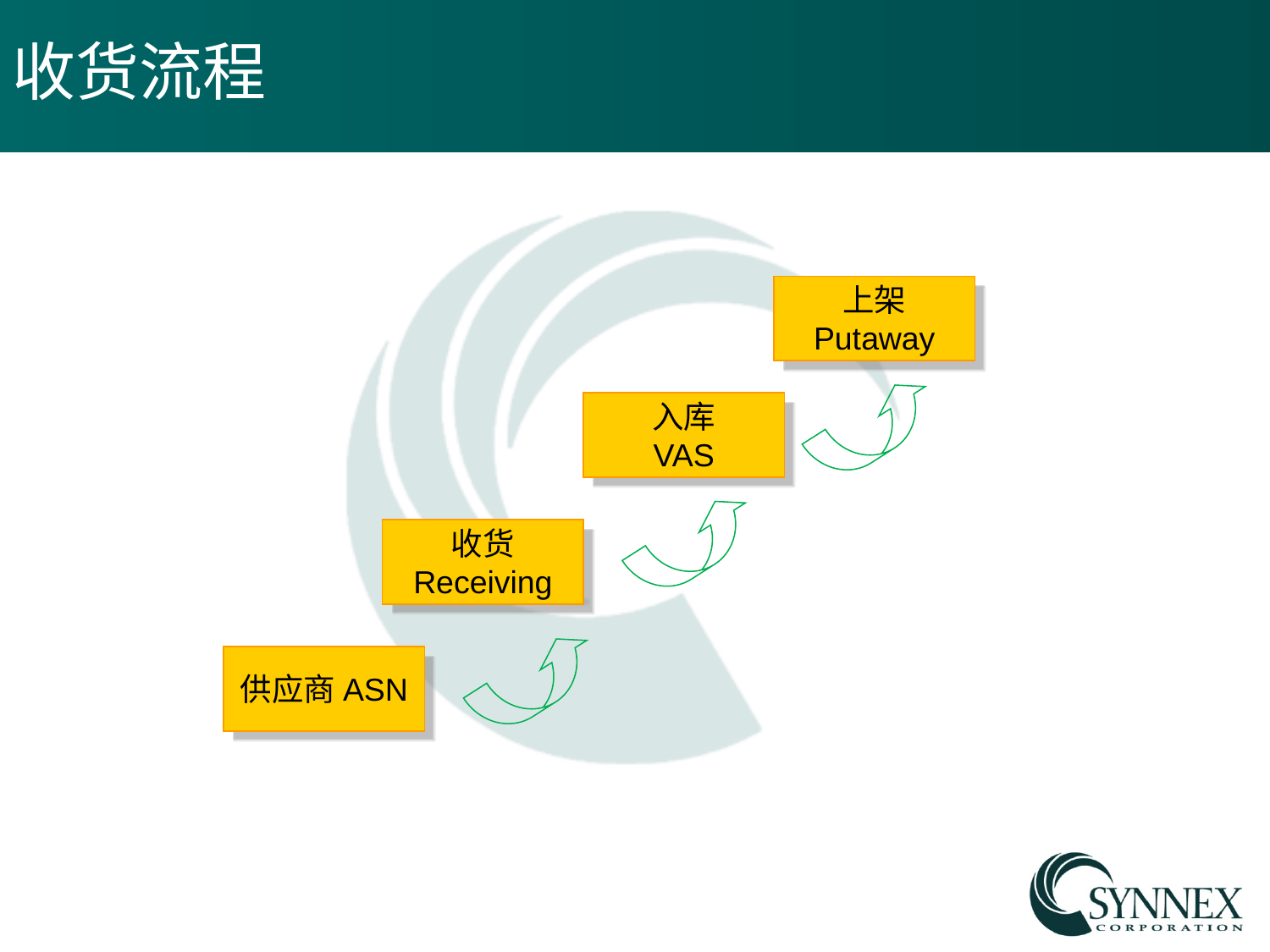

# 收货流程
上架
Putaway
入库
VAS

收货
Receiving

供应商ASN